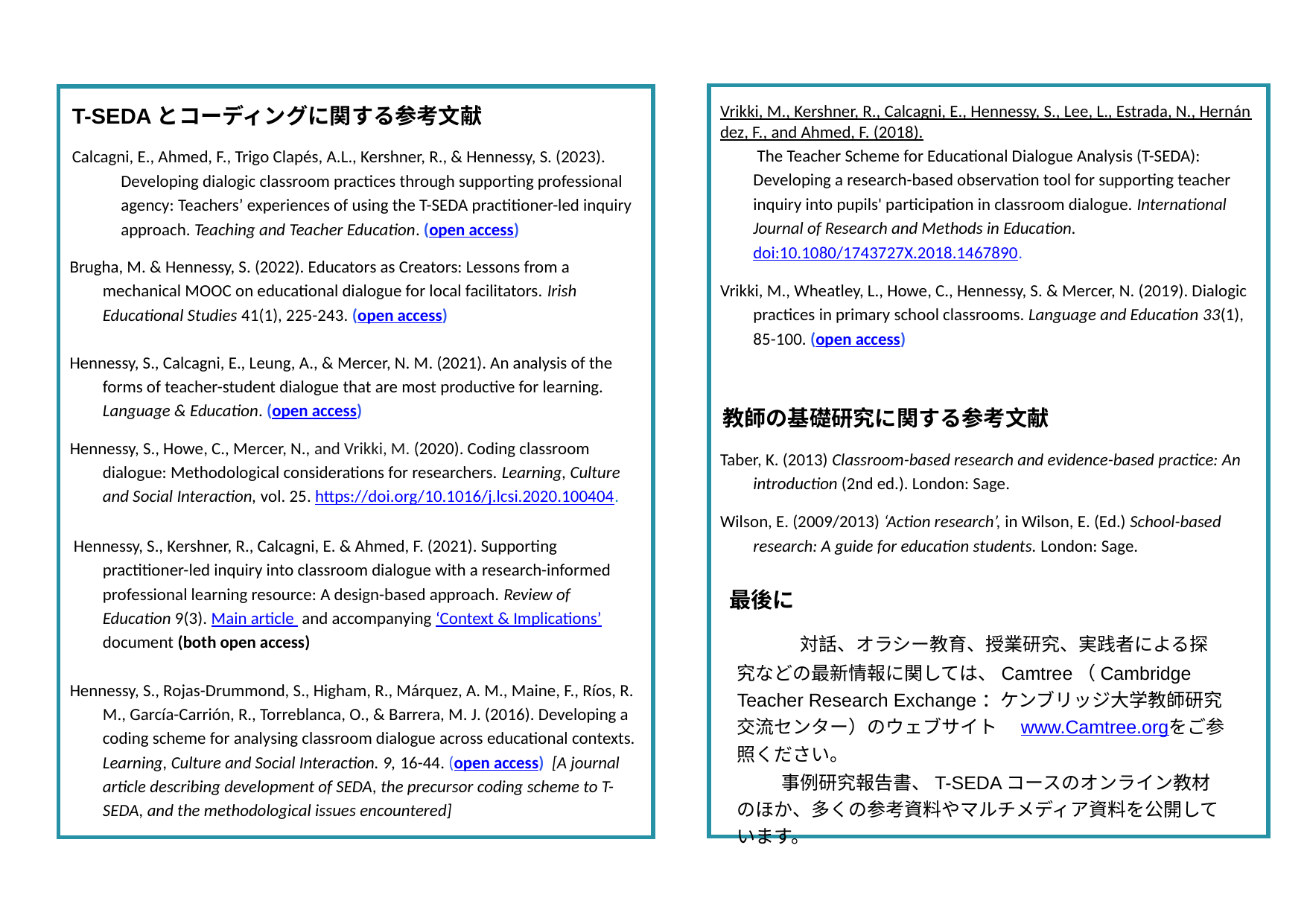

Vrikki, M., Kershner, R., Calcagni, E., Hennessy, S., Lee, L., Estrada, N., Hernández, F., and Ahmed, F. (2018). The Teacher Scheme for Educational Dialogue Analysis (T-SEDA): Developing a research-based observation tool for supporting teacher inquiry into pupils' participation in classroom dialogue. International Journal of Research and Methods in Education. doi:10.1080/1743727X.2018.1467890.
Vrikki, M., Wheatley, L., Howe, C., Hennessy, S. & Mercer, N. (2019). Dialogic practices in primary school classrooms. Language and Education 33(1), 85-100. (open access)

教師の基礎研究に関する参考文献
Taber, K. (2013) Classroom-based research and evidence-based practice: An introduction (2nd ed.). London: Sage.
Wilson, E. (2009/2013) ‘Action research’, in Wilson, E. (Ed.) School-based research: A guide for education students. London: Sage.

T-SEDAとコーディングに関する参考文献
Calcagni, E., Ahmed, F., Trigo Clapés, A.L., Kershner, R., & Hennessy, S. (2023). Developing dialogic classroom practices through supporting professional agency: Teachers’ experiences of using the T-SEDA practitioner-led inquiry approach. Teaching and Teacher Education. (open access)
Brugha, M. & Hennessy, S. (2022). Educators as Creators: Lessons from a mechanical MOOC on educational dialogue for local facilitators. Irish Educational Studies 41(1), 225-243. (open access)

Hennessy, S., Calcagni, E., Leung, A., & Mercer, N. M. (2021). An analysis of the forms of teacher-student dialogue that are most productive for learning. Language & Education. (open access)
Hennessy, S., Howe, C., Mercer, N., and Vrikki, M. (2020). Coding classroom dialogue: Methodological considerations for researchers. Learning, Culture and Social Interaction, vol. 25. https://doi.org/10.1016/j.lcsi.2020.100404.

 Hennessy, S., Kershner, R., Calcagni, E. & Ahmed, F. (2021). Supporting practitioner-led inquiry into classroom dialogue with a research-informed professional learning resource: A design-based approach. Review of Education 9(3). Main article  and accompanying ‘Context & Implications’ document (both open access)

Hennessy, S., Rojas-Drummond, S., Higham, R., Márquez, A. M., Maine, F., Ríos, R. M., García-Carrión, R., Torreblanca, O., & Barrera, M. J. (2016). Developing a coding scheme for analysing classroom dialogue across educational contexts. Learning, Culture and Social Interaction. 9, 16-44. (open access)  [A journal article describing development of SEDA, the precursor coding scheme to T-SEDA, and the methodological issues encountered]

最後に
　　　　対話、オラシー教育、授業研究、実践者による探究などの最新情報に関しては、Camtree（Cambridge Teacher Research Exchange：ケンブリッジ大学教師研究交流センター）のウェブサイト　www.Camtree.orgをご参照ください。
　　　　　事例研究報告書、T-SEDAコースのオンライン教材のほか、多くの参考資料やマルチメディア資料を公開しています。